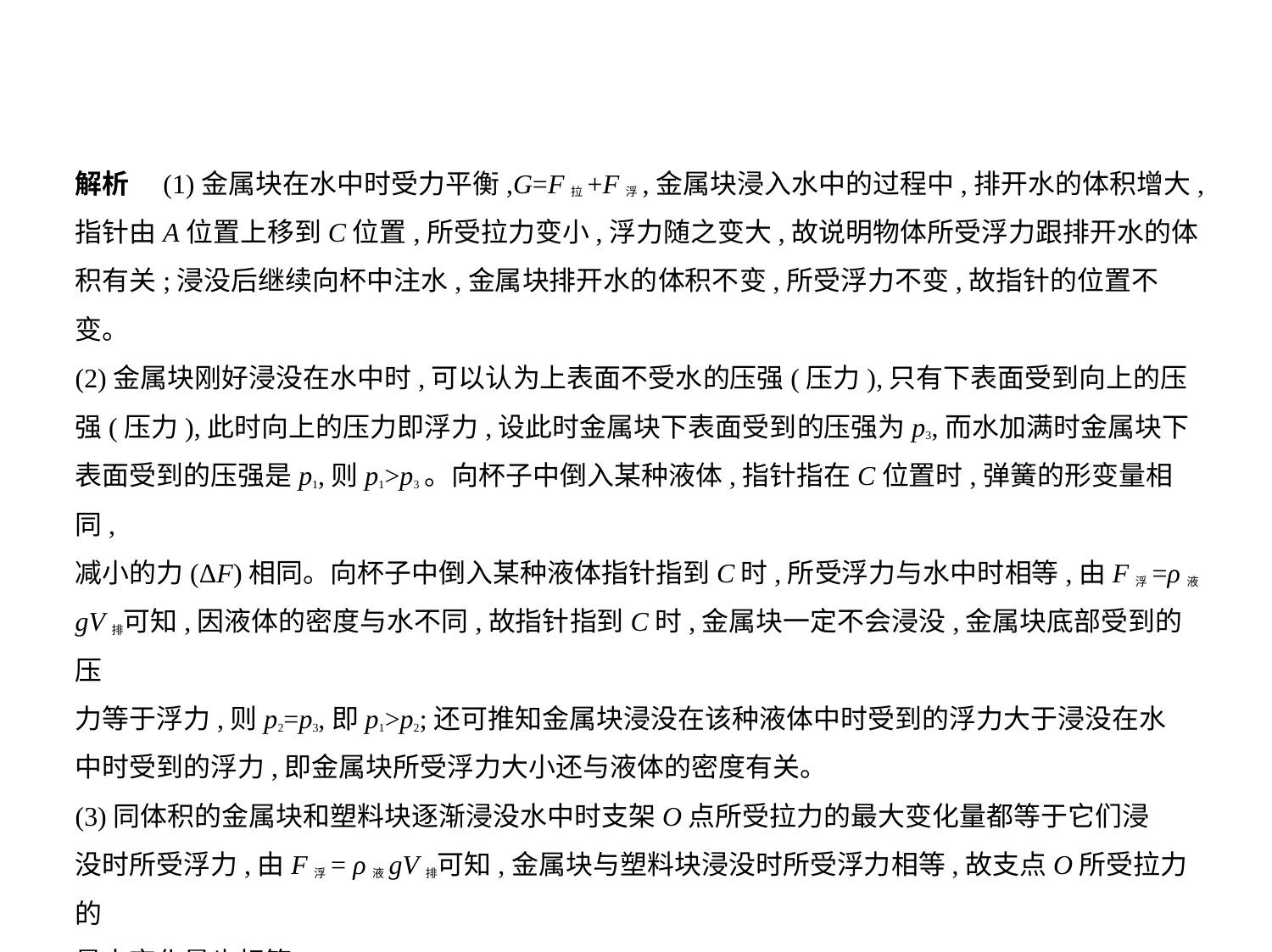

解析　(1)金属块在水中时受力平衡,G=F拉+F浮,金属块浸入水中的过程中,排开水的体积增大,
指针由A位置上移到C位置,所受拉力变小,浮力随之变大,故说明物体所受浮力跟排开水的体
积有关;浸没后继续向杯中注水,金属块排开水的体积不变,所受浮力不变,故指针的位置不
变。
(2)金属块刚好浸没在水中时,可以认为上表面不受水的压强(压力),只有下表面受到向上的压
强(压力),此时向上的压力即浮力,设此时金属块下表面受到的压强为p3,而水加满时金属块下
表面受到的压强是p1,则p1>p3。向杯子中倒入某种液体,指针指在C位置时,弹簧的形变量相同,
减小的力(ΔF)相同。向杯子中倒入某种液体指针指到C时,所受浮力与水中时相等,由F浮=ρ液
gV排可知,因液体的密度与水不同,故指针指到C时,金属块一定不会浸没,金属块底部受到的压
力等于浮力,则p2=p3,即p1>p2;还可推知金属块浸没在该种液体中时受到的浮力大于浸没在水
中时受到的浮力,即金属块所受浮力大小还与液体的密度有关。
(3)同体积的金属块和塑料块逐渐浸没水中时支架O点所受拉力的最大变化量都等于它们浸
没时所受浮力,由F浮= ρ液gV排可知,金属块与塑料块浸没时所受浮力相等,故支点O所受拉力的
最大变化量也相等。